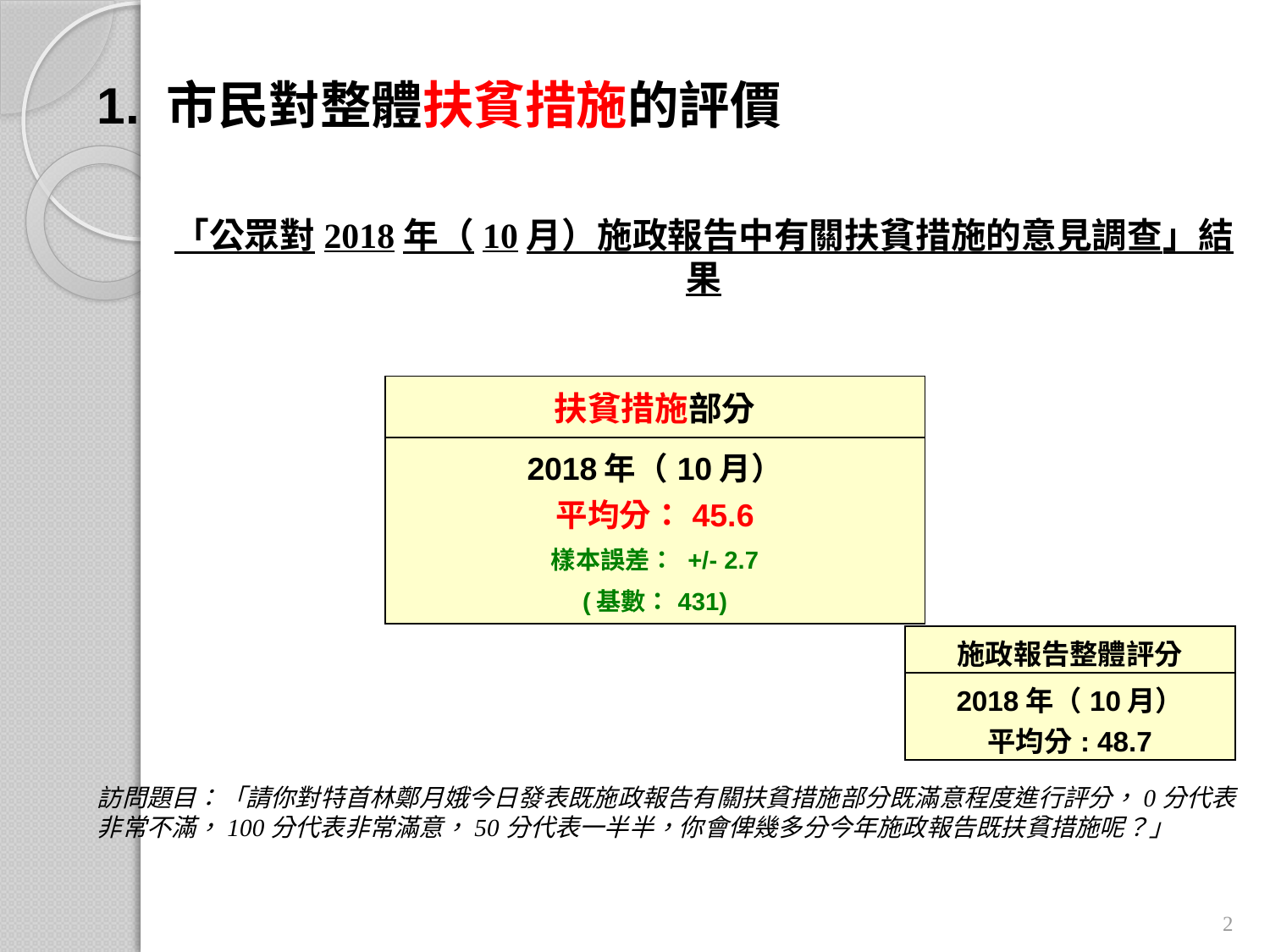

1. 市民對整體扶貧措施的評價
# 「公眾對2018年（10月）施政報告中有關扶貧措施的意見調查」結果
| 扶貧措施部分 |
| --- |
| 2018年（10月） 平均分：45.6 樣本誤差： +/- 2.7 (基數：431) |
| 施政報告整體評分 |
| --- |
| 2018年（10月） 平均分: 48.7 |
訪問題目：「請你對特首林鄭月娥今日發表既施政報告有關扶貧措施部分既滿意程度進行評分，0分代表非常不滿，100分代表非常滿意，50分代表一半半，你會俾幾多分今年施政報告既扶貧措施呢？」

2